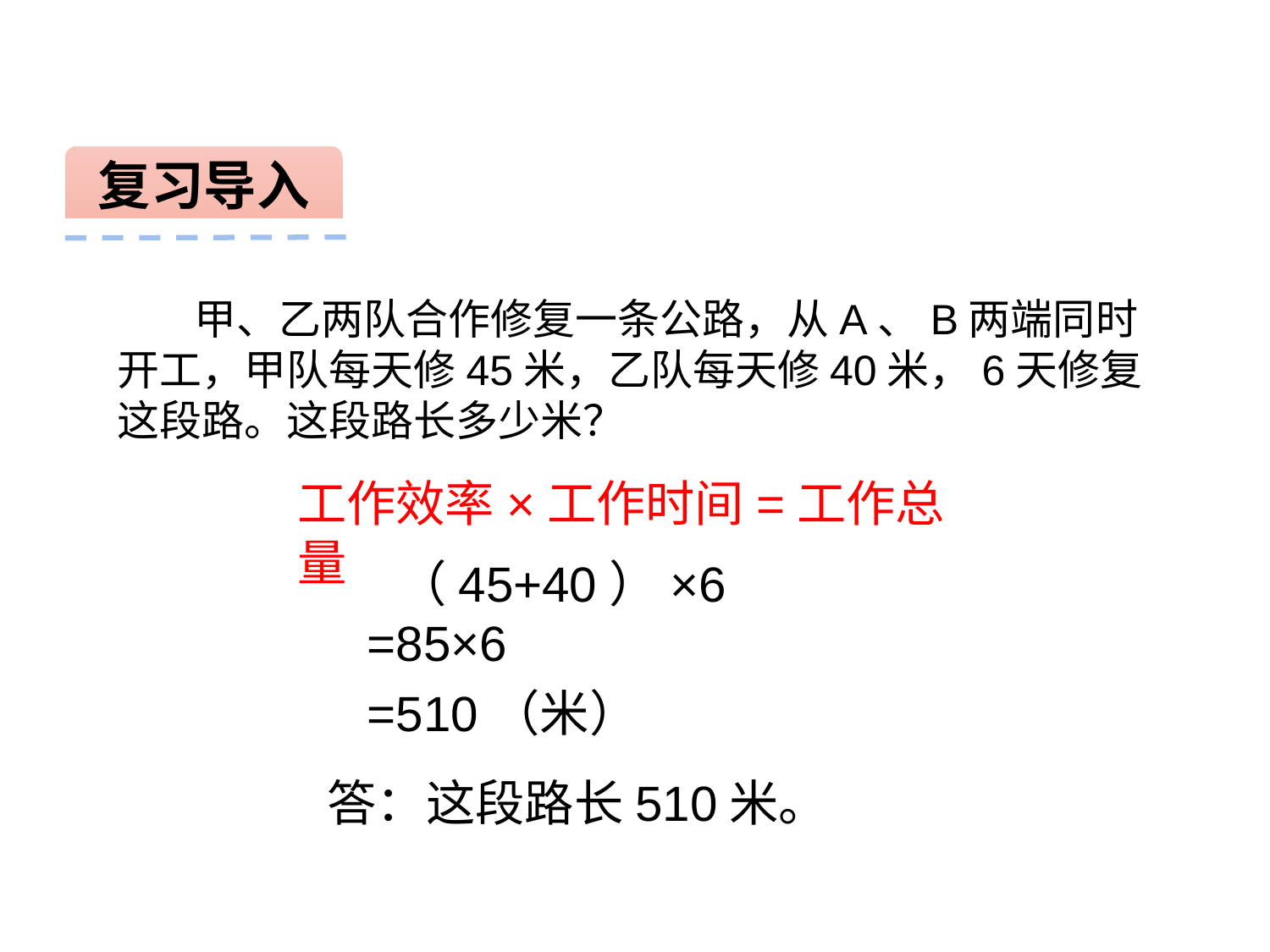

复习导入
       甲、乙两队合作修复一条公路，从A、B两端同时开工，甲队每天修45米，乙队每天修40米，6天修复这段路。这段路长多少米？
工作效率×工作时间=工作总量
（45+40）×6
=85×6
=510（米）
答：这段路长510米。